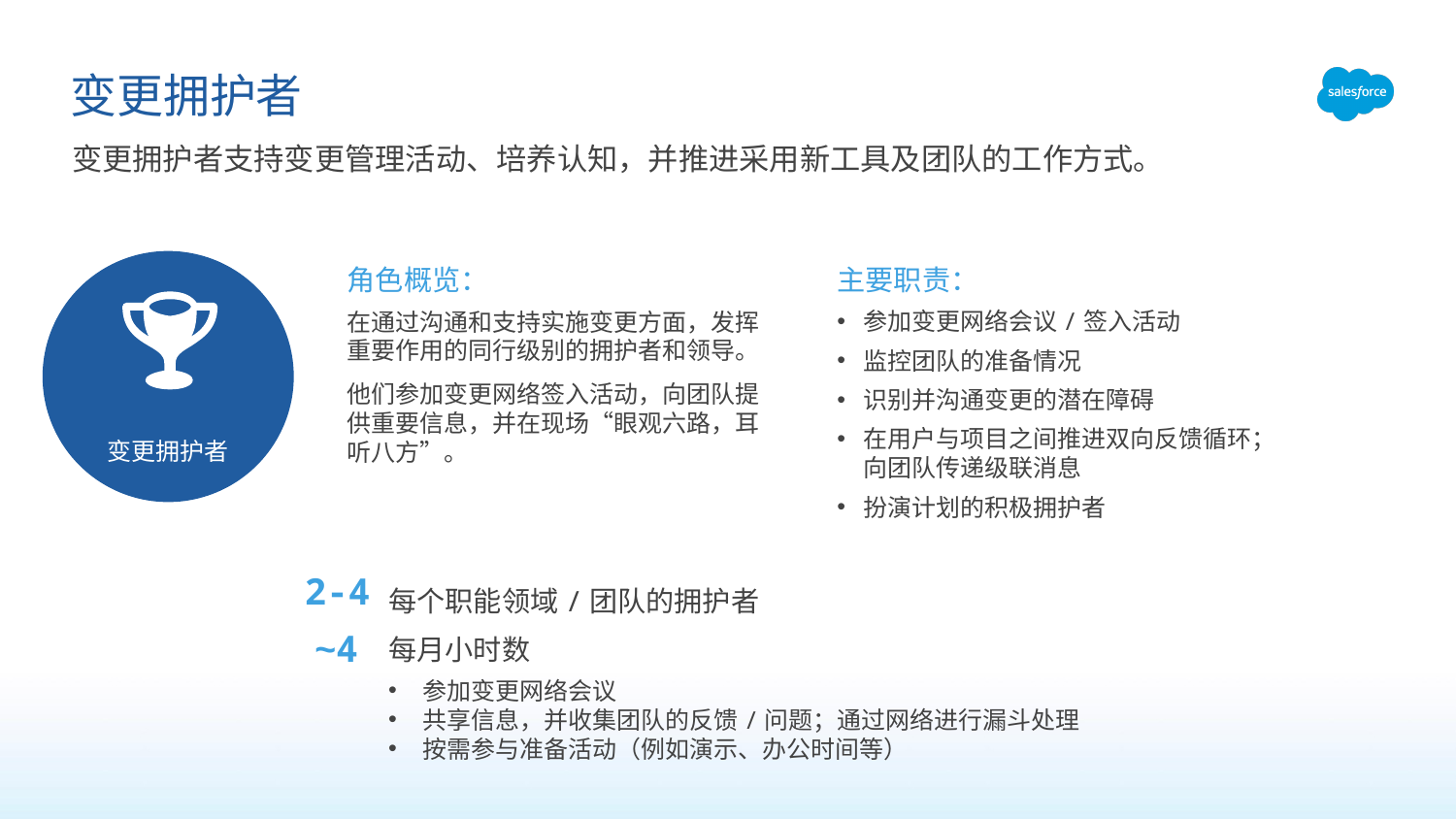

# 变更拥护者
变更拥护者支持变更管理活动、培养认知，并推进采用新工具及团队的工作方式。

变更拥护者
角色概览：
在通过沟通和支持实施变更方面，发挥重要作用的同行级别的拥护者和领导。
他们参加变更网络签入活动，向团队提供重要信息，并在现场“眼观六路，耳听八方”。
主要职责：
参加变更网络会议/签入活动
监控团队的准备情况
识别并沟通变更的潜在障碍
在用户与项目之间推进双向反馈循环；向团队传递级联消息
扮演计划的积极拥护者

每个职能领域/团队的拥护者
2-4
~4
每月小时数
参加变更网络会议
共享信息，并收集团队的反馈/问题；通过网络进行漏斗处理
按需参与准备活动（例如演示、办公时间等）